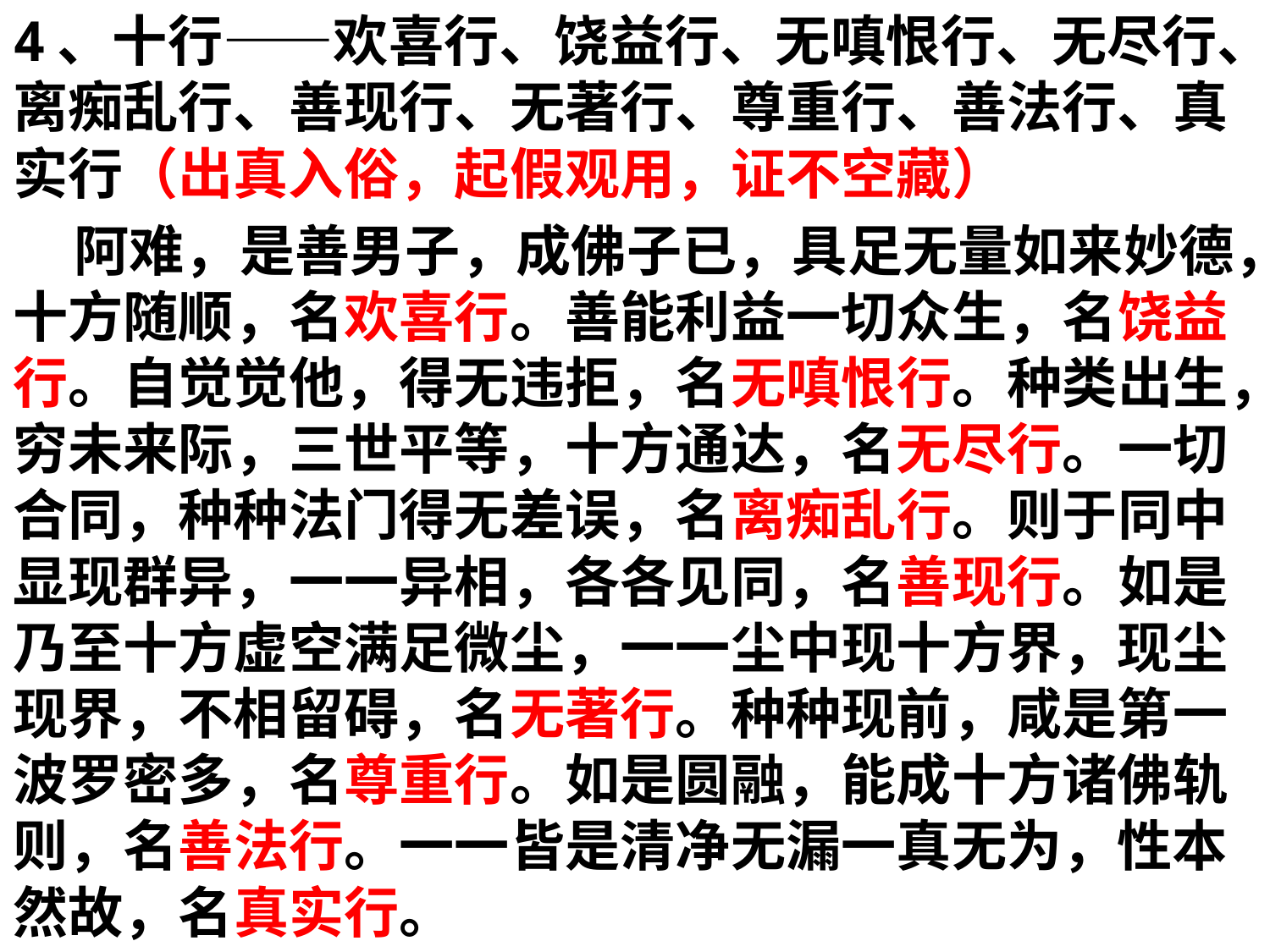

4、十行——欢喜行、饶益行、无嗔恨行、无尽行、离痴乱行、善现行、无著行、尊重行、善法行、真实行（出真入俗，起假观用，证不空藏）
    阿难，是善男子，成佛子已，具足无量如来妙德，十方随顺，名欢喜行。善能利益一切众生，名饶益行。自觉觉他，得无违拒，名无嗔恨行。种类出生，穷未来际，三世平等，十方通达，名无尽行。一切合同，种种法门得无差误，名离痴乱行。则于同中显现群异，一一异相，各各见同，名善现行。如是乃至十方虚空满足微尘，一一尘中现十方界，现尘现界，不相留碍，名无著行。种种现前，咸是第一波罗密多，名尊重行。如是圆融，能成十方诸佛轨则，名善法行。一一皆是清净无漏一真无为，性本然故，名真实行。